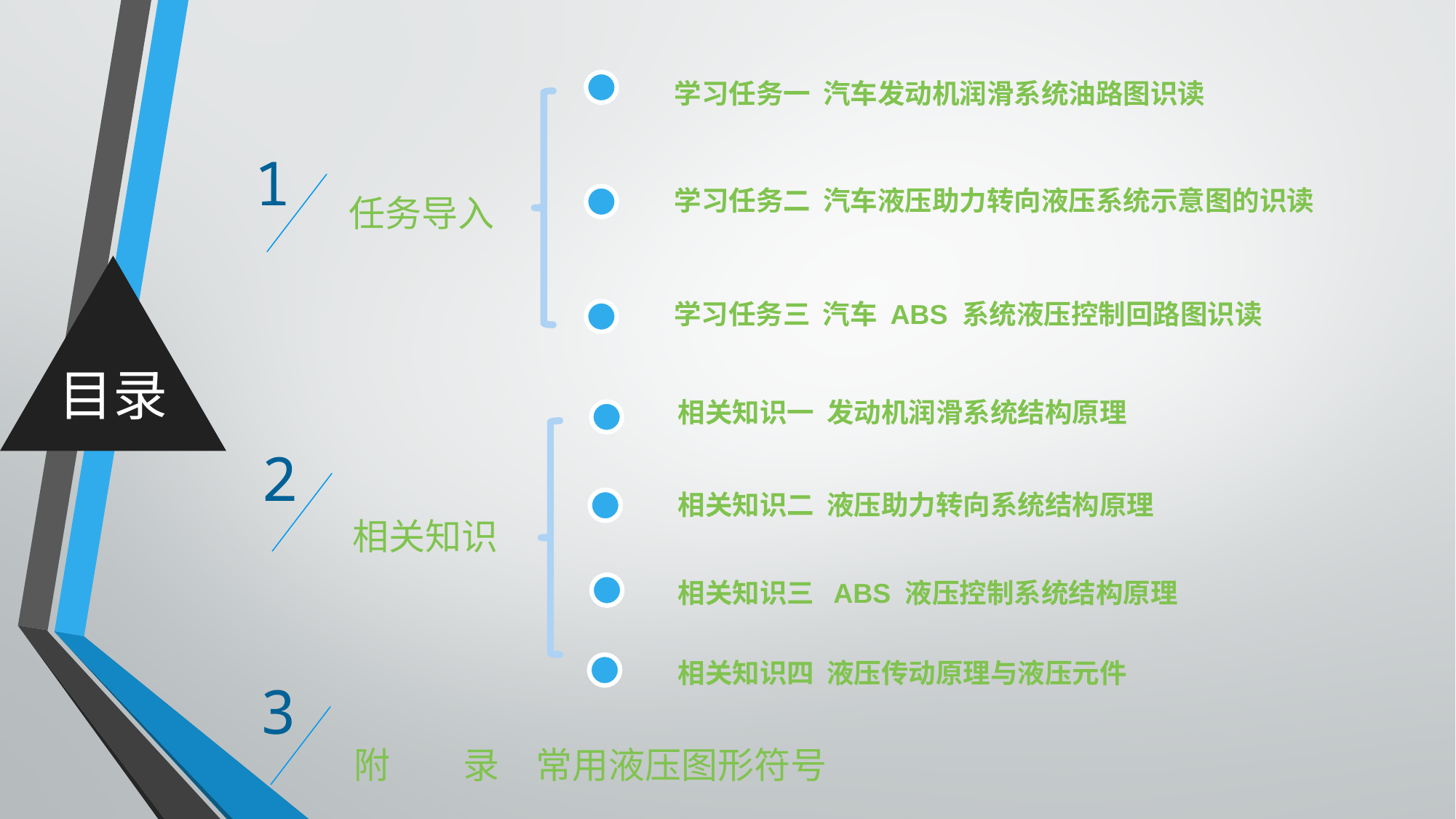

学习任务一  汽车发动机润滑系统油路图识读

1
学习任务二  汽车液压助力转向液压系统示意图的识读
任务导入

目录
学习任务三  汽车 ABS 系统液压控制回路图识读

相关知识一  发动机润滑系统结构原理

2
相关知识二  液压助力转向系统结构原理

相关知识

相关知识三  ABS 液压控制系统结构原理

相关知识四  液压传动原理与液压元件
3
附　　录　常用液压图形符号